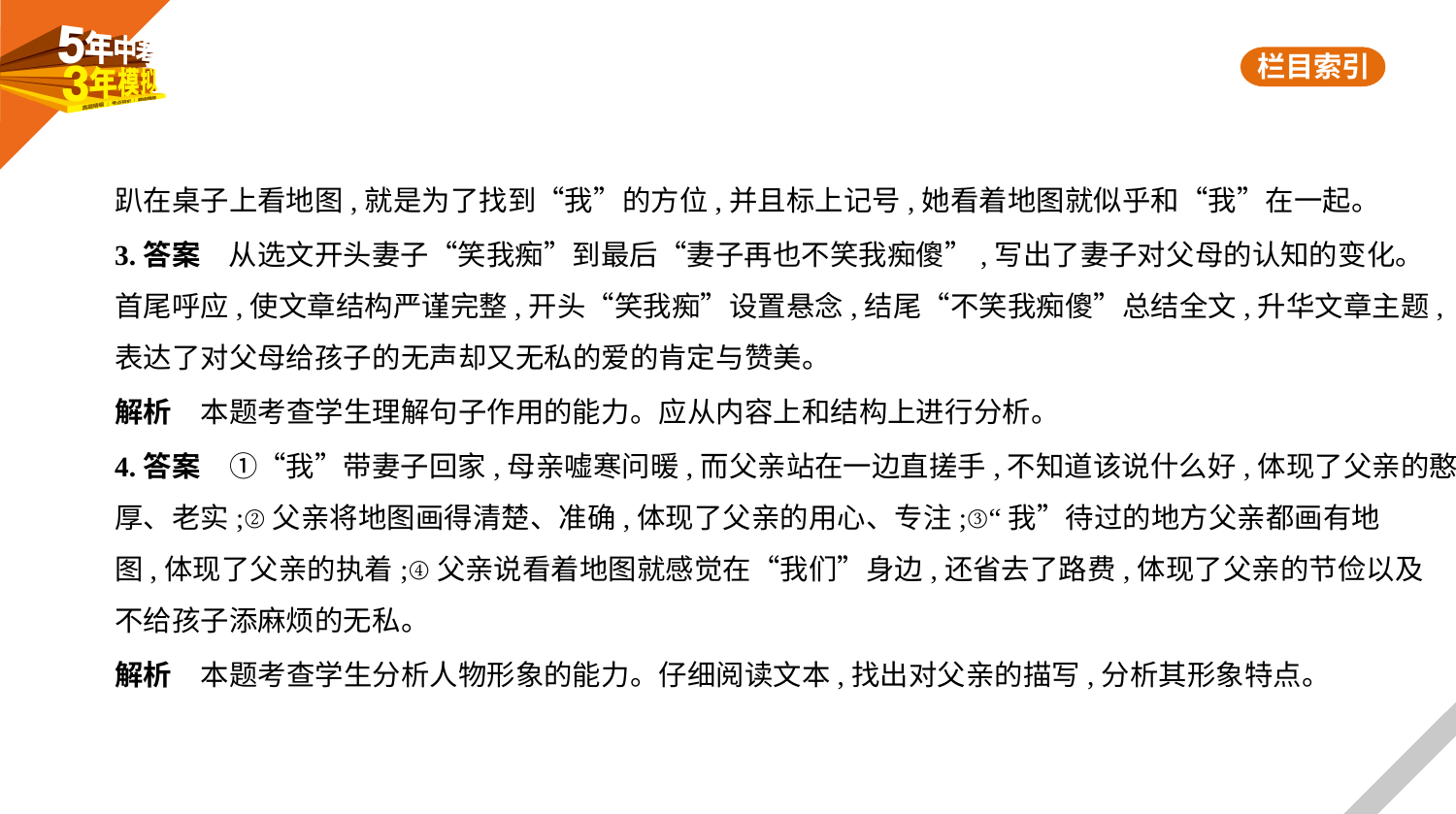

趴在桌子上看地图,就是为了找到“我”的方位,并且标上记号,她看着地图就似乎和“我”在一起。
3.答案　从选文开头妻子“笑我痴”到最后“妻子再也不笑我痴傻”,写出了妻子对父母的认知的变化。
首尾呼应,使文章结构严谨完整,开头“笑我痴”设置悬念,结尾“不笑我痴傻”总结全文,升华文章主题,
表达了对父母给孩子的无声却又无私的爱的肯定与赞美。
解析　本题考查学生理解句子作用的能力。应从内容上和结构上进行分析。
4.答案　①“我”带妻子回家,母亲嘘寒问暖,而父亲站在一边直搓手,不知道该说什么好,体现了父亲的憨
厚、老实;②父亲将地图画得清楚、准确,体现了父亲的用心、专注;③“我”待过的地方父亲都画有地
图,体现了父亲的执着;④父亲说看着地图就感觉在“我们”身边,还省去了路费,体现了父亲的节俭以及
不给孩子添麻烦的无私。
解析　本题考查学生分析人物形象的能力。仔细阅读文本,找出对父亲的描写,分析其形象特点。